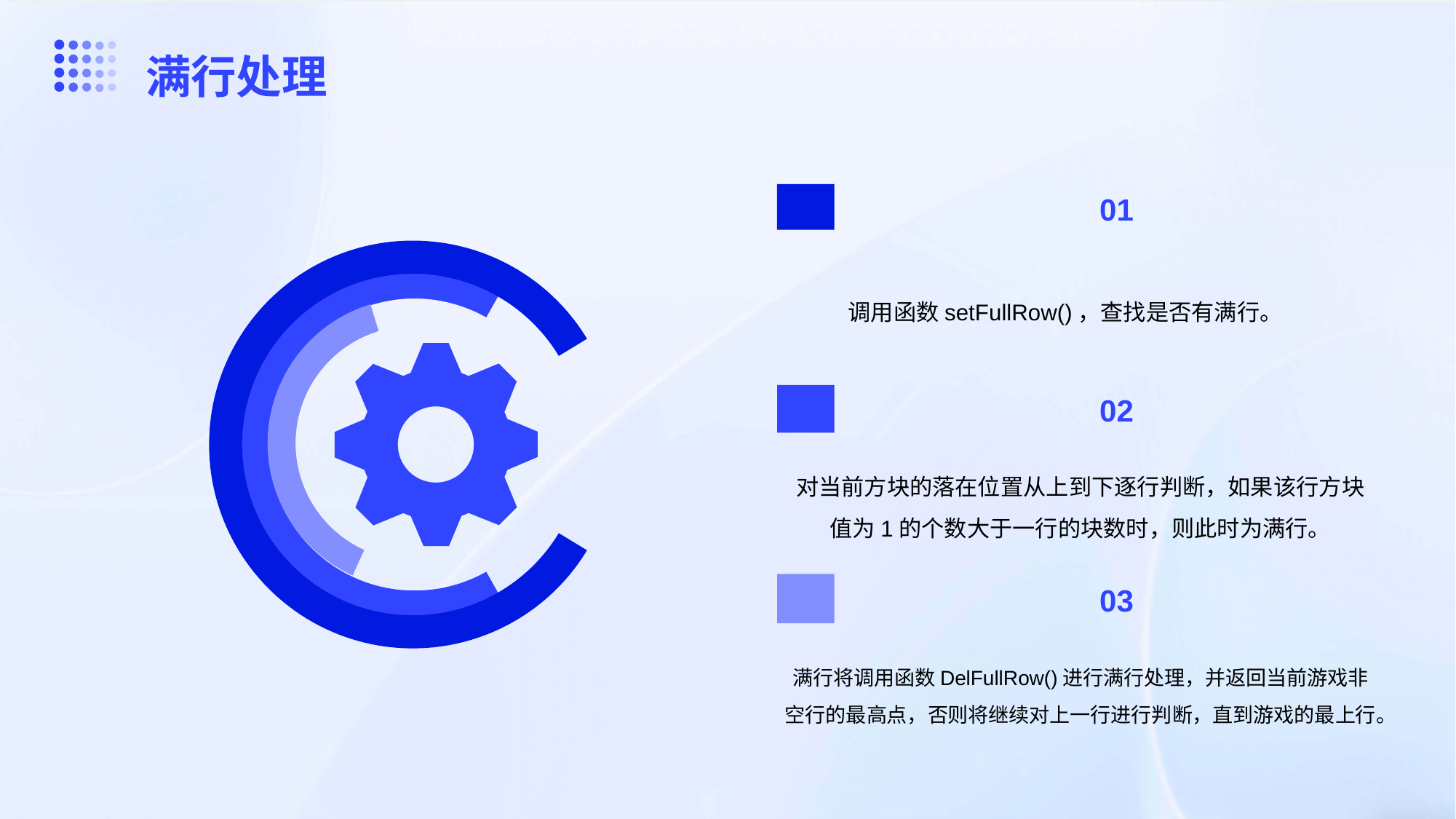

满行处理

01

调用函数setFullRow()，查找是否有满行。

02

对当前方块的落在位置从上到下逐行判断，如果该行方块值为1的个数大于一行的块数时，则此时为满行。
03

满行将调用函数DelFullRow()进行满行处理，并返回当前游戏非空行的最高点，否则将继续对上一行进行判断，直到游戏的最上行。